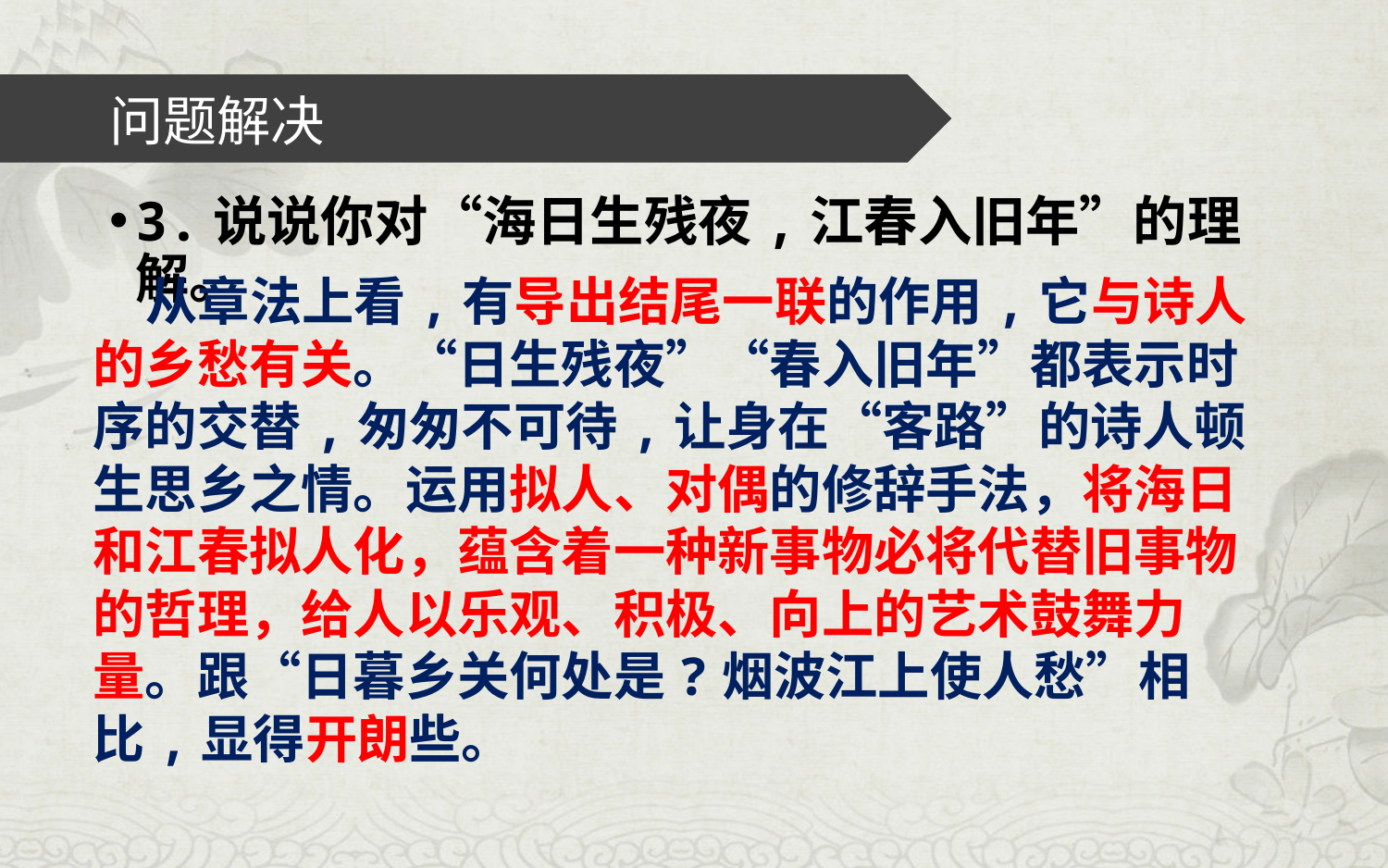

# 问题解决
3.说说你对“海日生残夜,江春入旧年”的理解。
    从章法上看,有导出结尾一联的作用,它与诗人的乡愁有关。“日生残夜”“春入旧年”都表示时序的交替,匆匆不可待,让身在“客路”的诗人顿生思乡之情。运用拟人、对偶的修辞手法，将海日和江春拟人化，蕴含着一种新事物必将代替旧事物的哲理，给人以乐观、积极、向上的艺术鼓舞力量。跟“日暮乡关何处是?烟波江上使人愁”相比,显得开朗些。